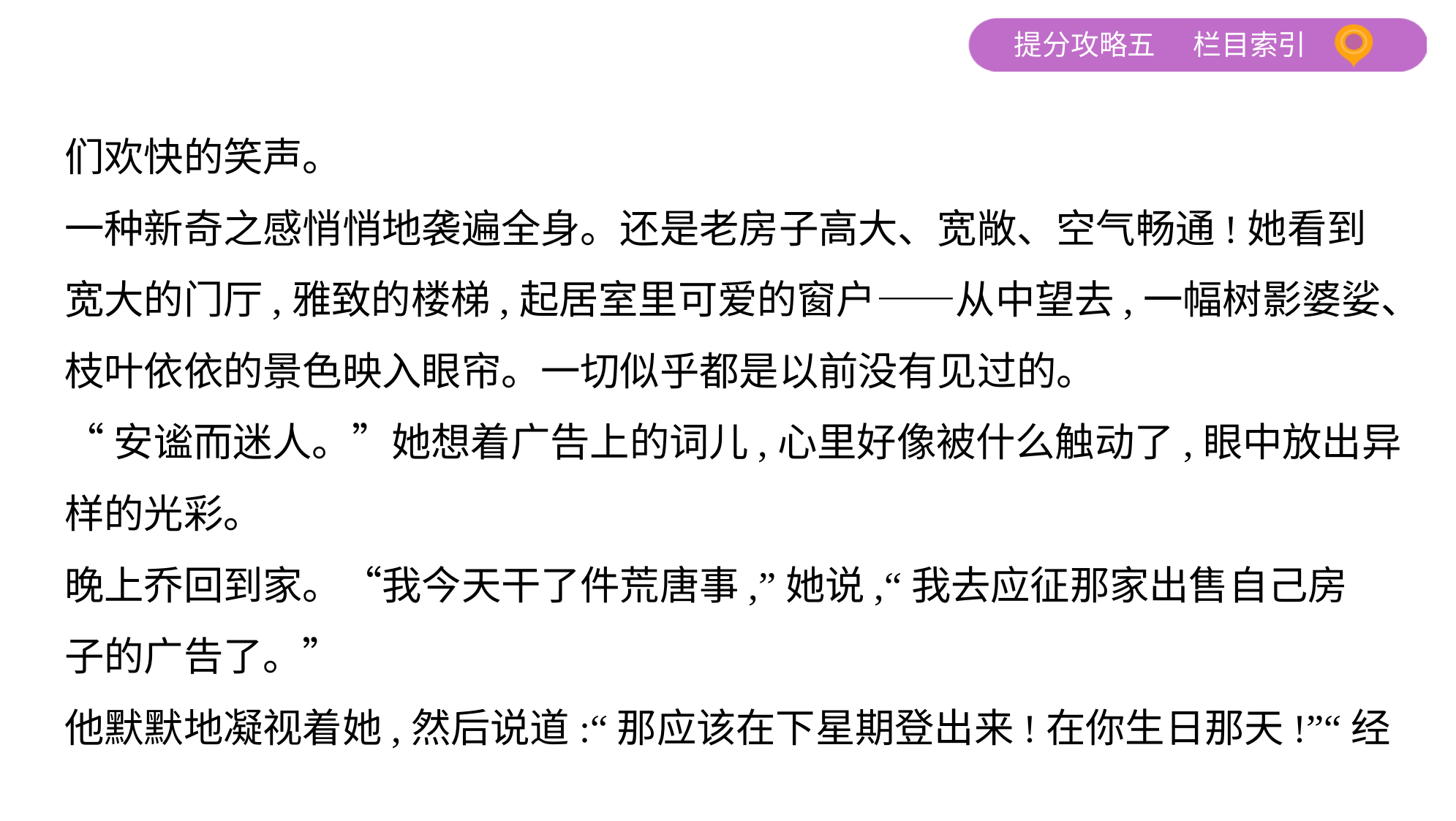

们欢快的笑声。
一种新奇之感悄悄地袭遍全身。还是老房子高大、宽敞、空气畅通!她看到
宽大的门厅,雅致的楼梯,起居室里可爱的窗户——从中望去,一幅树影婆娑、
枝叶依依的景色映入眼帘。一切似乎都是以前没有见过的。
“安谧而迷人。”她想着广告上的词儿,心里好像被什么触动了,眼中放出异
样的光彩。
晚上乔回到家。“我今天干了件荒唐事,”她说,“我去应征那家出售自己房
子的广告了。”
他默默地凝视着她,然后说道:“那应该在下星期登出来!在你生日那天!”“经